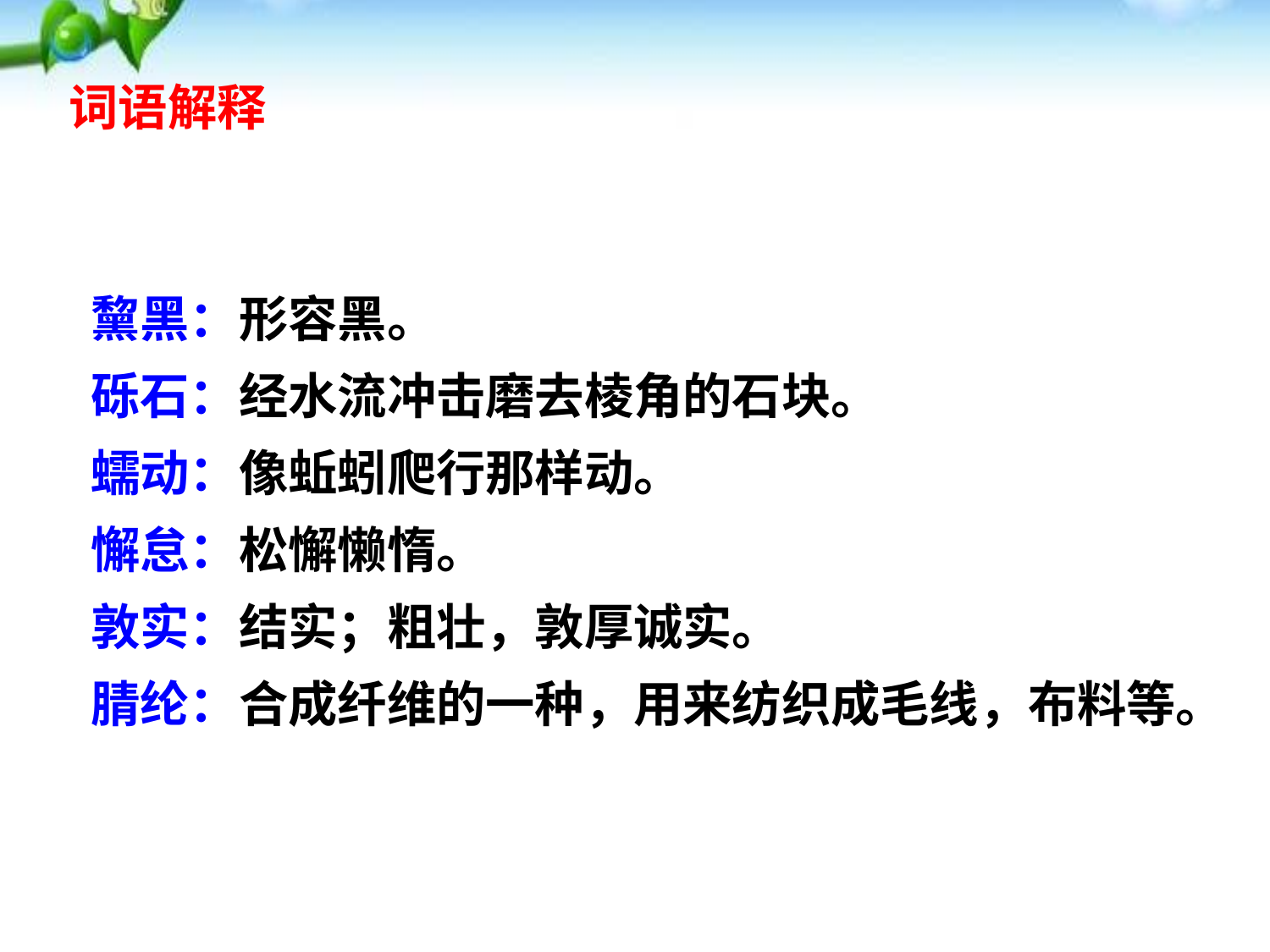

词语解释
黧黑：形容黑。
砾石：经水流冲击磨去棱角的石块。
蠕动：像蚯蚓爬行那样动。
懈怠：松懈懒惰。
敦实：结实；粗壮，敦厚诚实。
腈纶：合成纤维的一种，用来纺织成毛线，布料等。